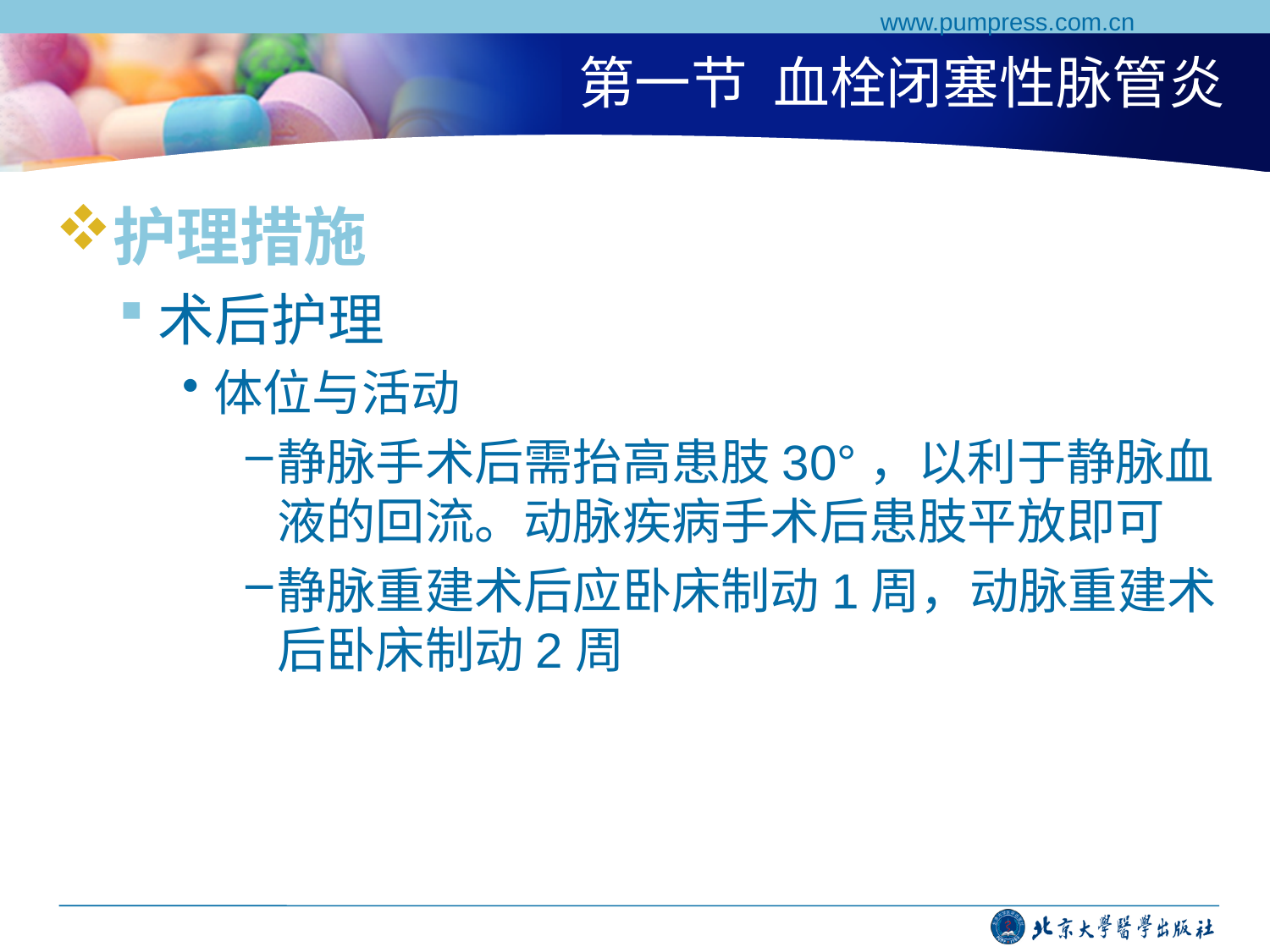

www.pumpress.com.cn
# 第一节  血栓闭塞性脉管炎
护理措施
术后护理
体位与活动
静脉手术后需抬高患肢30°，以利于静脉血液的回流。动脉疾病手术后患肢平放即可
静脉重建术后应卧床制动1周，动脉重建术后卧床制动2周